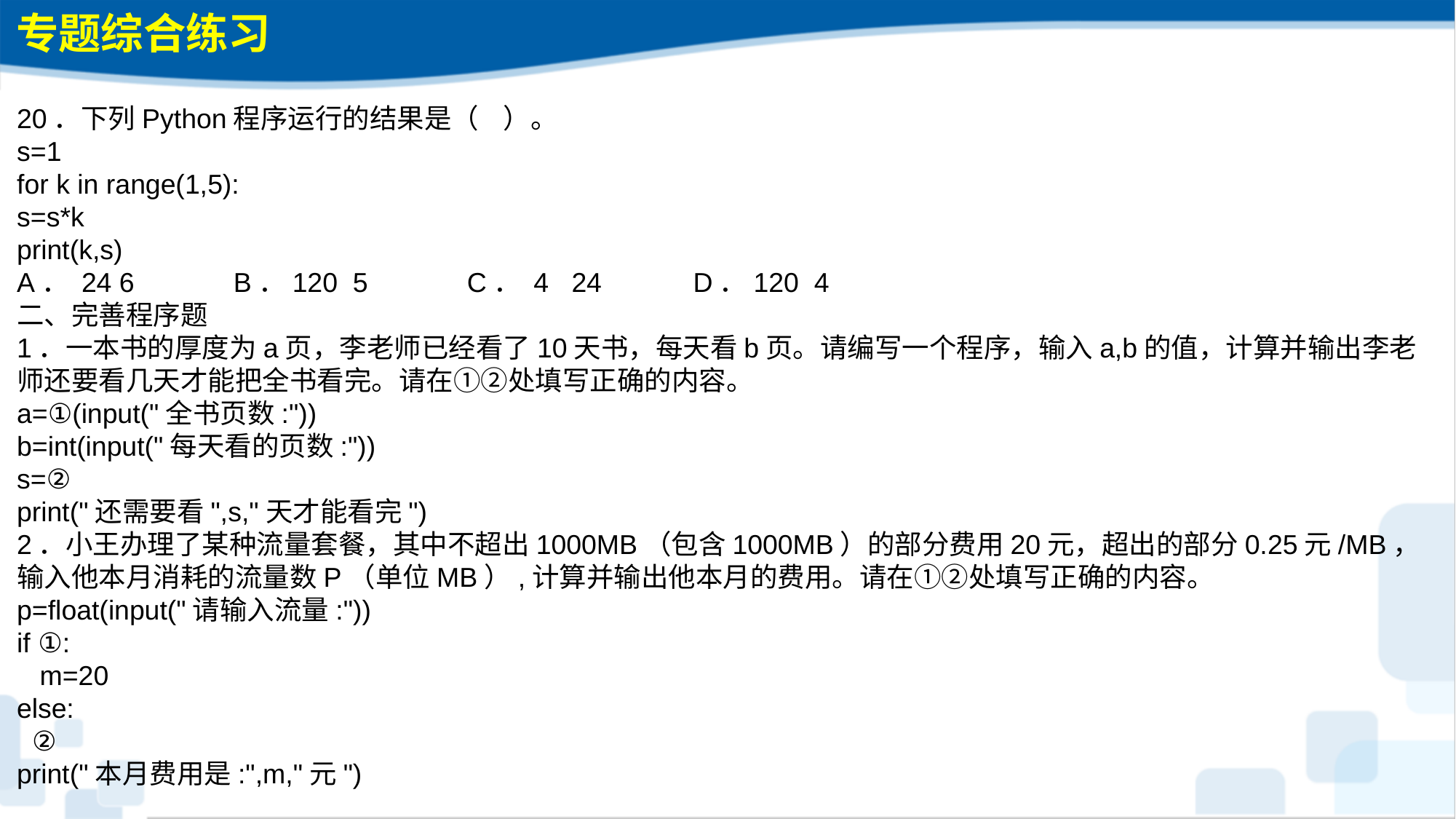

专题综合练习
20．下列Python程序运行的结果是（    ）。s=1for k in range(1,5):s=s*kprint(k,s)A． 24 6             B．120  5             C． 4   24            D．120  4
二、完善程序题
1．一本书的厚度为a页，李老师已经看了10天书，每天看b页。请编写一个程序，输入a,b的值，计算并输出李老师还要看几天才能把全书看完。请在①②处填写正确的内容。
a=①(input("全书页数:"))
b=int(input("每天看的页数:"))
s=②
print("还需要看",s,"天才能看完")
2．小王办理了某种流量套餐，其中不超出1000MB（包含1000MB）的部分费用20元，超出的部分0.25元/MB，输入他本月消耗的流量数P（单位MB）,计算并输出他本月的费用。请在①②处填写正确的内容。
p=float(input("请输入流量:"))
if ①:
   m=20
else:
  ②
print("本月费用是:",m,"元")